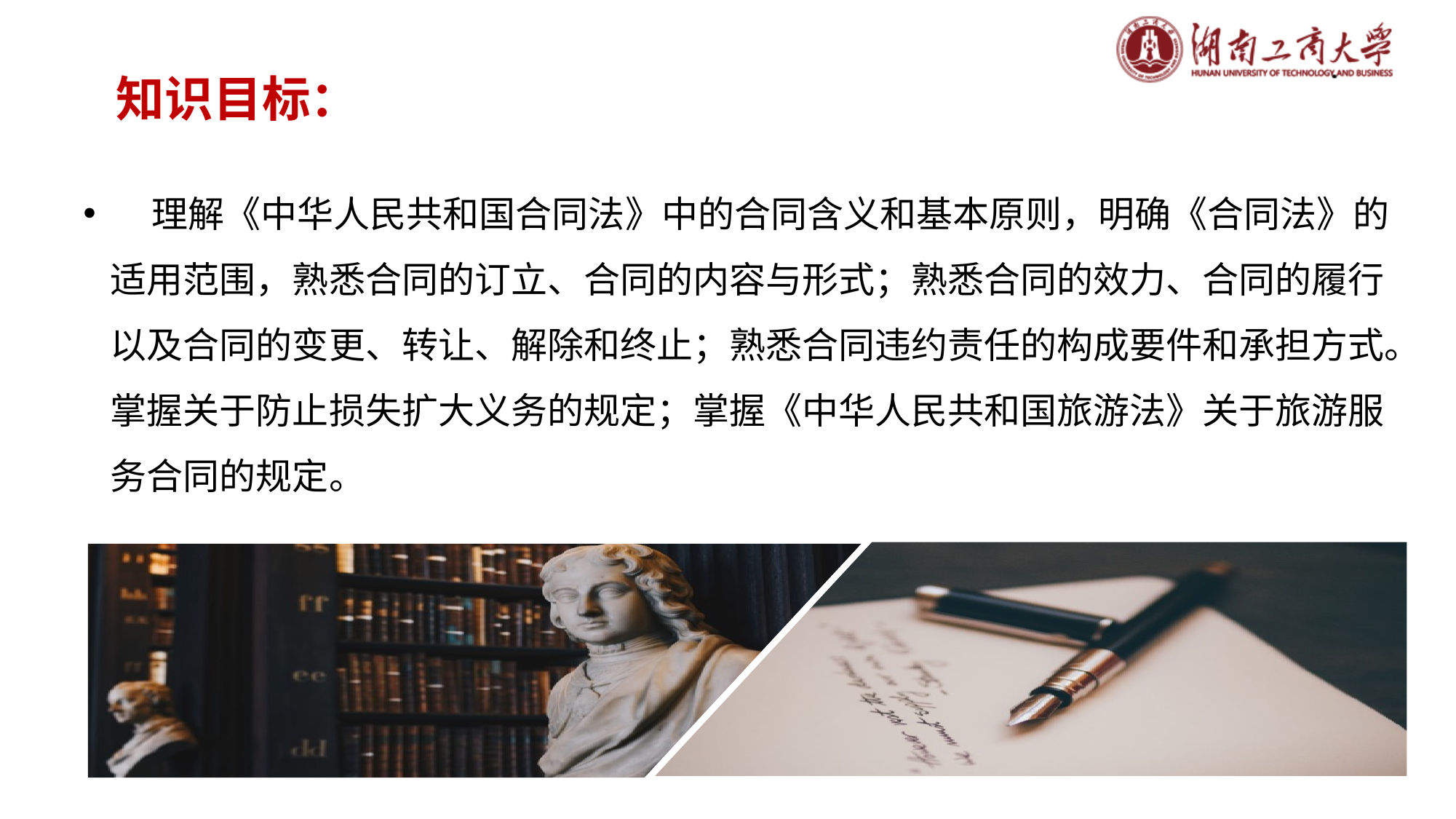

# 知识目标：
    理解《中华人民共和国合同法》中的合同含义和基本原则，明确《合同法》的适用范围，熟悉合同的订立、合同的内容与形式；熟悉合同的效力、合同的履行以及合同的变更、转让、解除和终止；熟悉合同违约责任的构成要件和承担方式。掌握关于防止损失扩大义务的规定；掌握《中华人民共和国旅游法》关于旅游服务合同的规定。